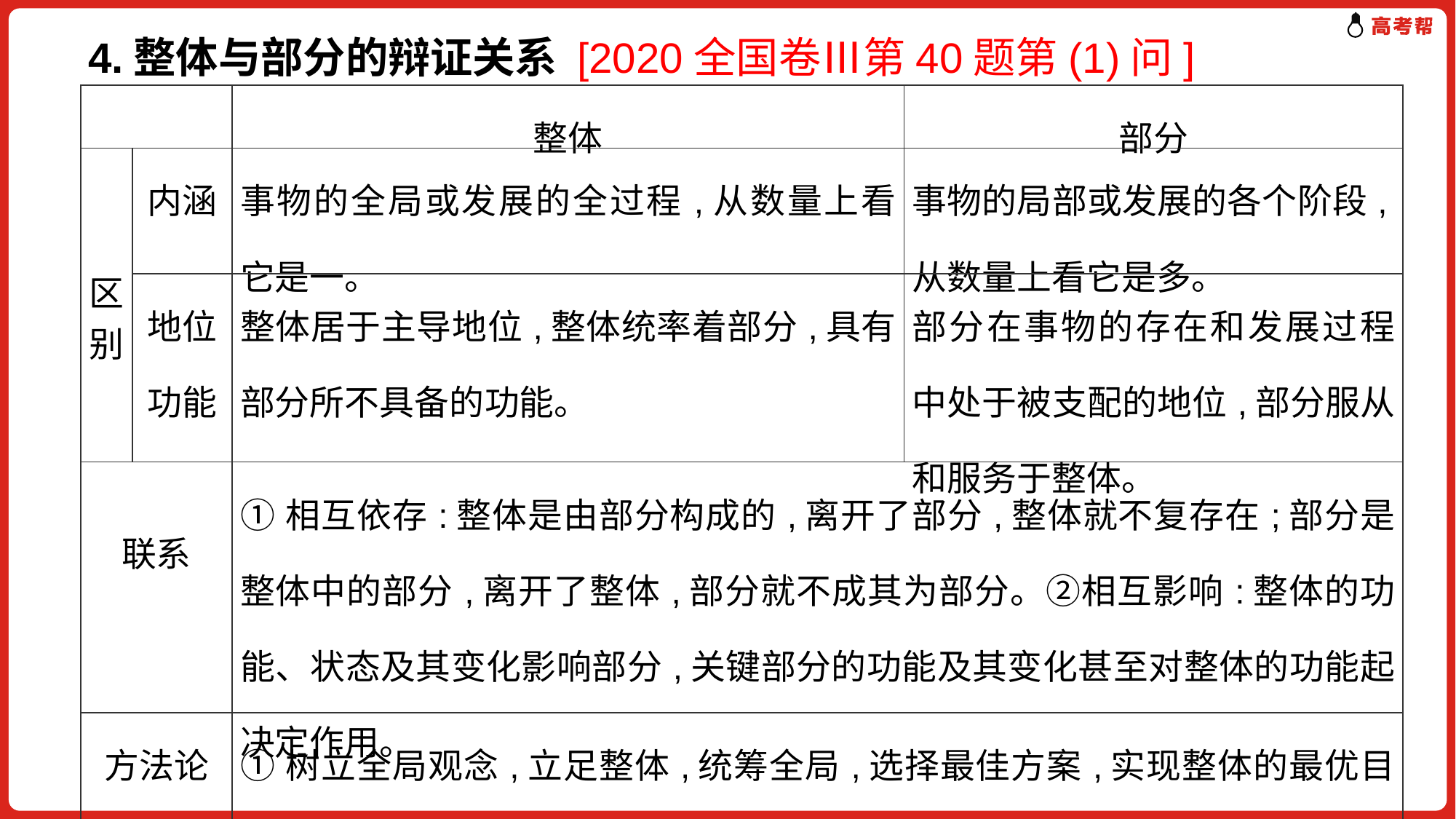

4.整体与部分的辩证关系 [2020全国卷Ⅲ第40题第(1)问]
|  |  | 整体 | 部分 |
| --- | --- | --- | --- |
| 区别 | 内涵 | 事物的全局或发展的全过程,从数量上看它是一。 | 事物的局部或发展的各个阶段,从数量上看它是多。 |
|  | 地位功能 | 整体居于主导地位,整体统率着部分,具有部分所不具备的功能。 | 部分在事物的存在和发展过程中处于被支配的地位,部分服从和服务于整体。 |
| 联系 |  | ①相互依存:整体是由部分构成的,离开了部分,整体就不复存在;部分是整体中的部分,离开了整体,部分就不成其为部分。②相互影响:整体的功能、状态及其变化影响部分,关键部分的功能及其变化甚至对整体的功能起决定作用。 |  |
| 方法论 |  | ①树立全局观念,立足整体,统筹全局,选择最佳方案,实现整体的最优目标。 ②必须重视部分的作用,用局部的发展推动整体的发展。 |  |